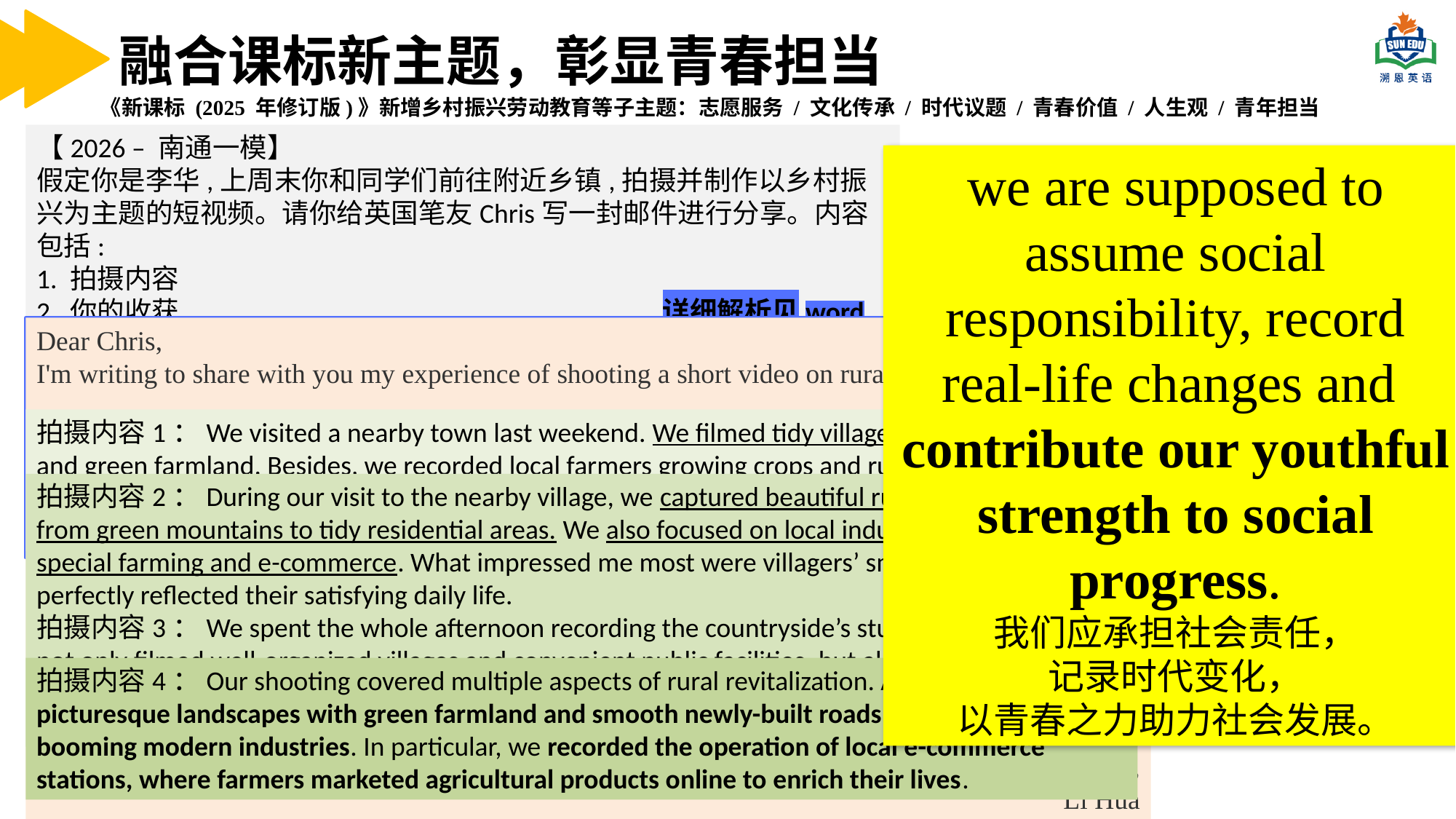

融合课标新主题，彰显青春担当

《新课标 (2025 年修订版)》新增乡村振兴劳动教育等子主题：志愿服务 / 文化传承 / 时代议题 / 青春价值 / 人生观 / 青年担当
【2026 – 南通一模】
假定你是李华,上周末你和同学们前往附近乡镇,拍摄并制作以乡村振兴为主题的短视频。请你给英国笔友Chris写一封邮件进行分享。内容包括:
1. 拍摄内容
2. 你的收获				             详细解析见word

we are supposed to assume social responsibility, record real-life changes and
contribute our youthful strength to social progress.
我们应承担社会责任，
记录时代变化，
以青春之力助力社会发展。
审题逻辑
开篇（叙事）：问候 + 点明来意，分享周末下乡拍短视频的经历主体
要点1（叙事）：交代活动过程 + 详细描述拍摄内容（新农村、产业、民俗等）
要点2（价值）：解读乡村变化、活动的价值
结尾（升华）：阐述个人收获、感悟 + 友好收尾 / 简单期待
Dear Chris,
I'm writing to share with you my experience of shooting a short video on rural revitalization.

We arrived early in the morning and were immediately drawn to the peaceful beauty of the countryside. We filmed farmers working in the fields, elderly women weaving bamboo baskets, and children playing by a newly restored stream—all telling the story of a community on the rise. We also interviewed a young man who had returned to his hometown to start an organic farm. His passion and determination left a deep impression on all of us.

This experience taught me more than I expected. I realized that rural revitalization is not just about better infrastructure, but also about hope, tradition, and young people choosing to contribute to their hometowns. It also made me appreciate the simplicity and warmth of rural life. I've attached a photo from the shoot. Hope you like it!
 Yours,
Li Hua
拍摄内容1：We visited a nearby town last weekend. We filmed tidy villages, newly-built roads and green farmland. Besides, we recorded local farmers growing crops and running farmhouse restaurants. We also took some footage about villagers selling goods online. All of these showed the new look of the countryside.
拍摄内容2：During our visit to the nearby village, we captured beautiful rural scenery, ranging from green mountains to tidy residential areas. We also focused on local industries, including special farming and e-commerce. What impressed me most were villagers’ smiling faces, which perfectly reflected their satisfying daily life.
拍摄内容3：We spent the whole afternoon recording the countryside’s stunning changes. We not only filmed well-organized villages and convenient public facilities, but also documented local characteristic industries. Additionally, we shot how villagers boosted income through live-streaming sales, revealing the fruitful achievements of new rural construction.
拍摄内容4：Our shooting covered multiple aspects of rural revitalization. Apart from enjoying picturesque landscapes with green farmland and smooth newly-built roads, we focused on booming modern industries. In particular, we recorded the operation of local e-commerce stations, where farmers marketed agricultural products online to enrich their lives.